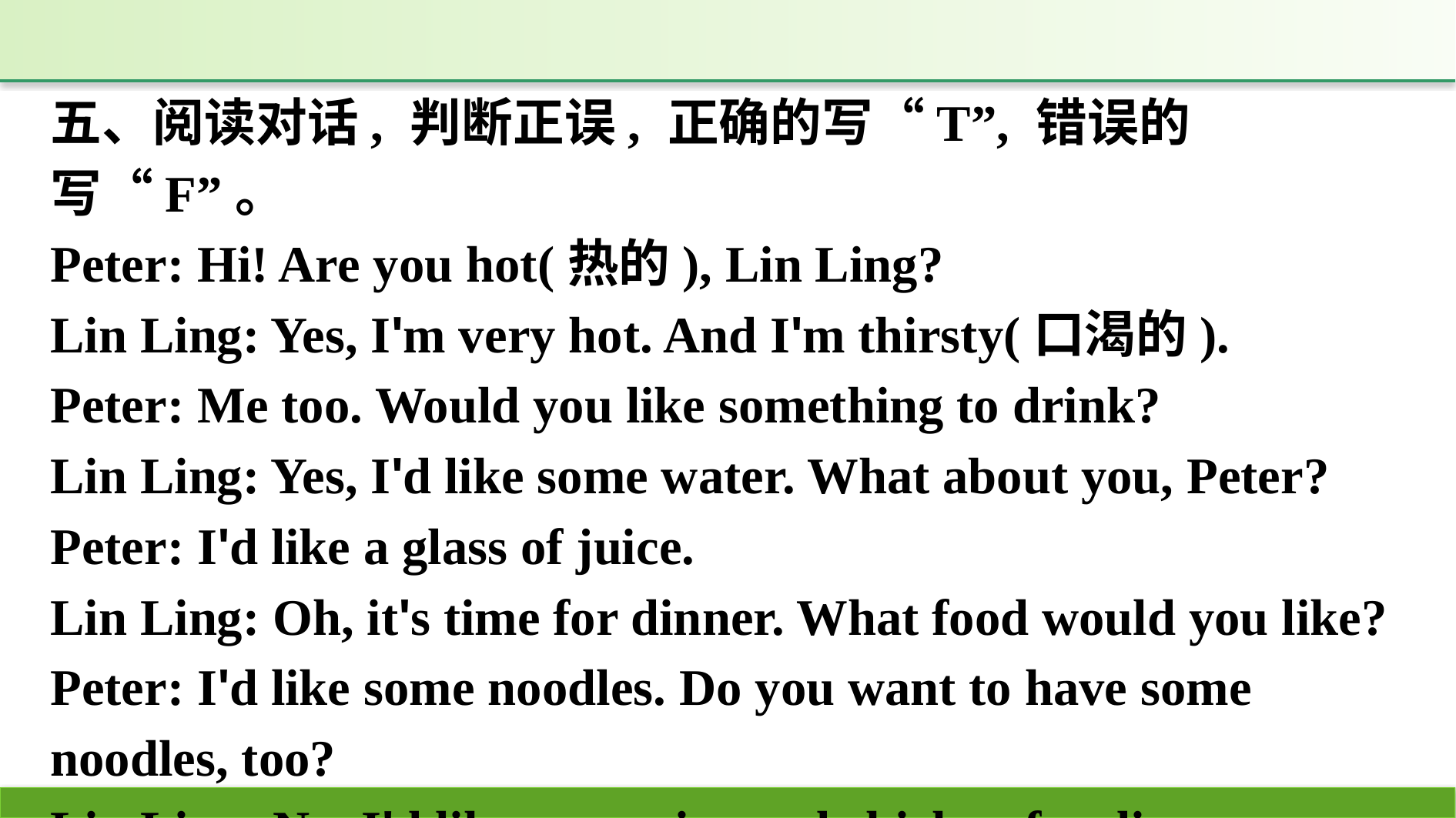

五、阅读对话, 判断正误, 正确的写“T”, 错误的写“F”。
Peter: Hi! Are you hot(热的), Lin Ling?
Lin Ling: Yes, I'm very hot. And I'm thirsty(口渴的).
Peter: Me too. Would you like something to drink?
Lin Ling: Yes, I'd like some water. What about you, Peter?
Peter: I'd like a glass of juice.
Lin Ling: Oh, it's time for dinner. What food would you like?
Peter: I'd like some noodles. Do you want to have some noodles, too?
Lin Ling: No, I'd like some rice and chicken for dinner.